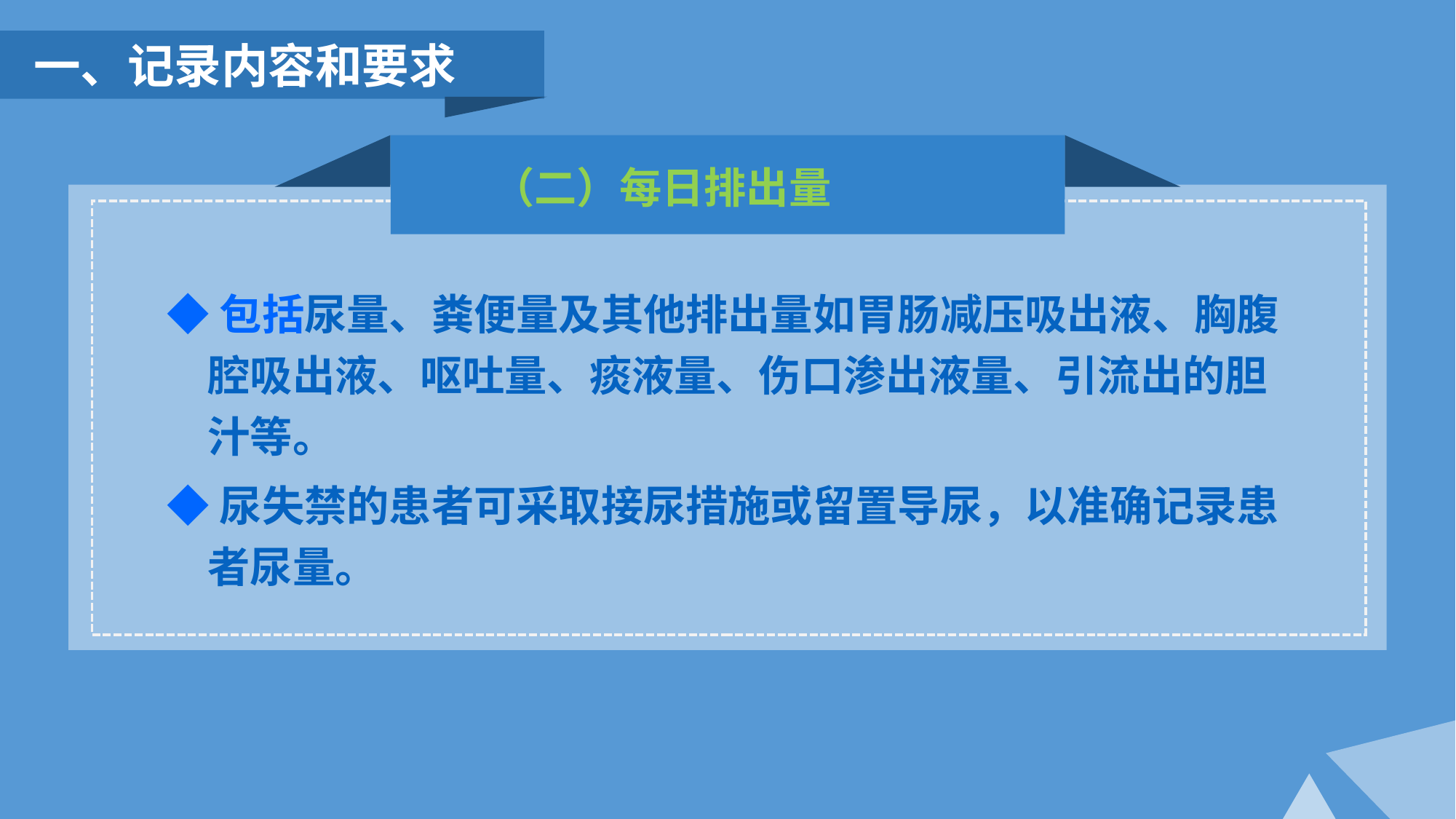

一、记录内容和要求

（二）每日排出量

◆包括尿量、粪便量及其他排出量如胃肠减压吸出液、胸腹腔吸出液、呕吐量、痰液量、伤口渗出液量、引流出的胆汁等。
◆尿失禁的患者可采取接尿措施或留置导尿，以准确记录患者尿量。